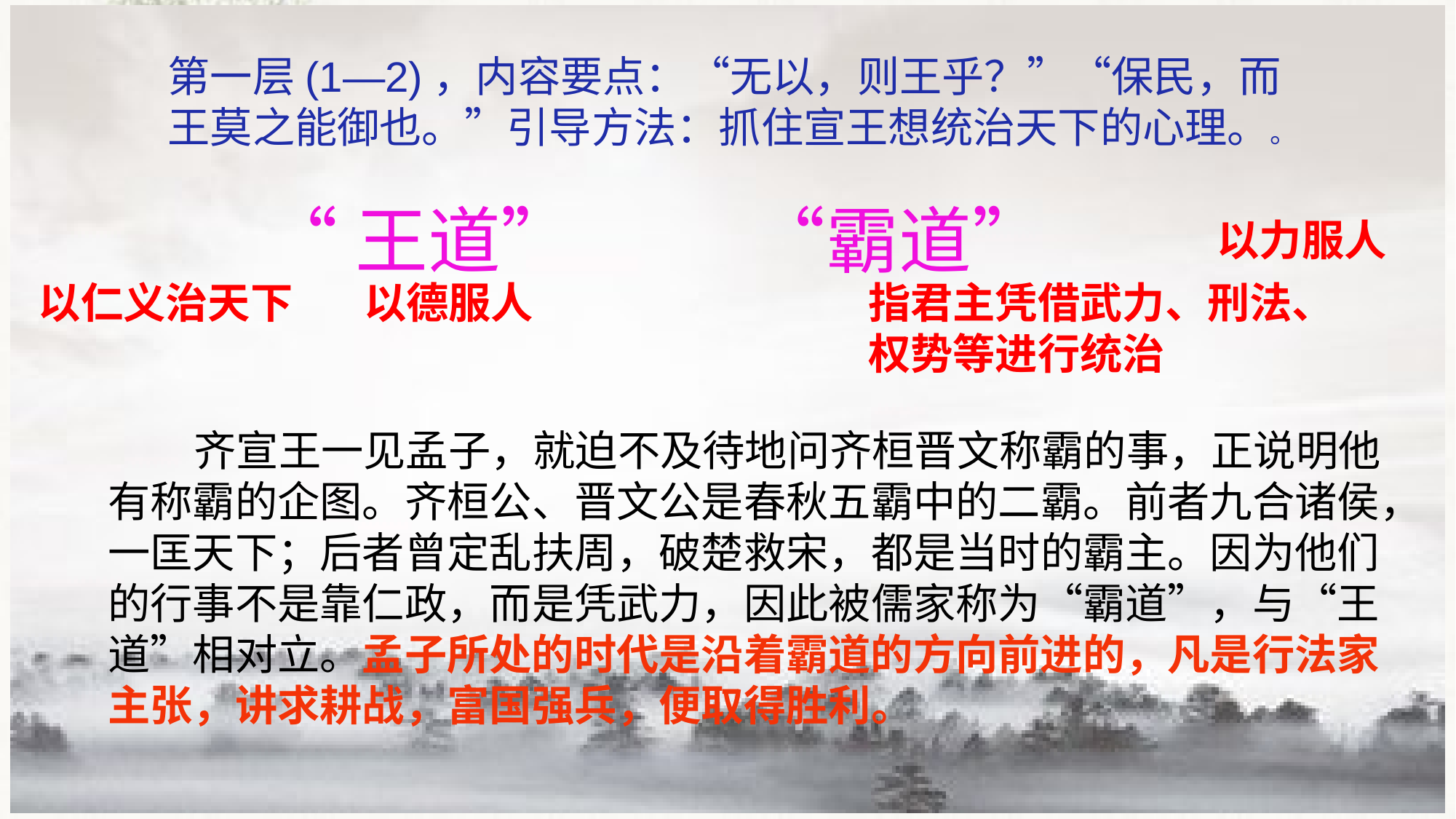

第一层(1—2)，内容要点：“无以，则王乎？”“保民，而王莫之能御也。”引导方法：抓住宣王想统治天下的心理。。
“王道”           “霸道”
以力服人
以仁义治天下
以德服人
指君主凭借武力、刑法、权势等进行统治
齐宣王一见孟子，就迫不及待地问齐桓晋文称霸的事，正说明他有称霸的企图。齐桓公、晋文公是春秋五霸中的二霸。前者九合诸侯，一匡天下；后者曾定乱扶周，破楚救宋，都是当时的霸主。因为他们的行事不是靠仁政，而是凭武力，因此被儒家称为“霸道”，与“王道”相对立。孟子所处的时代是沿着霸道的方向前进的，凡是行法家主张，讲求耕战，富国强兵，便取得胜利。